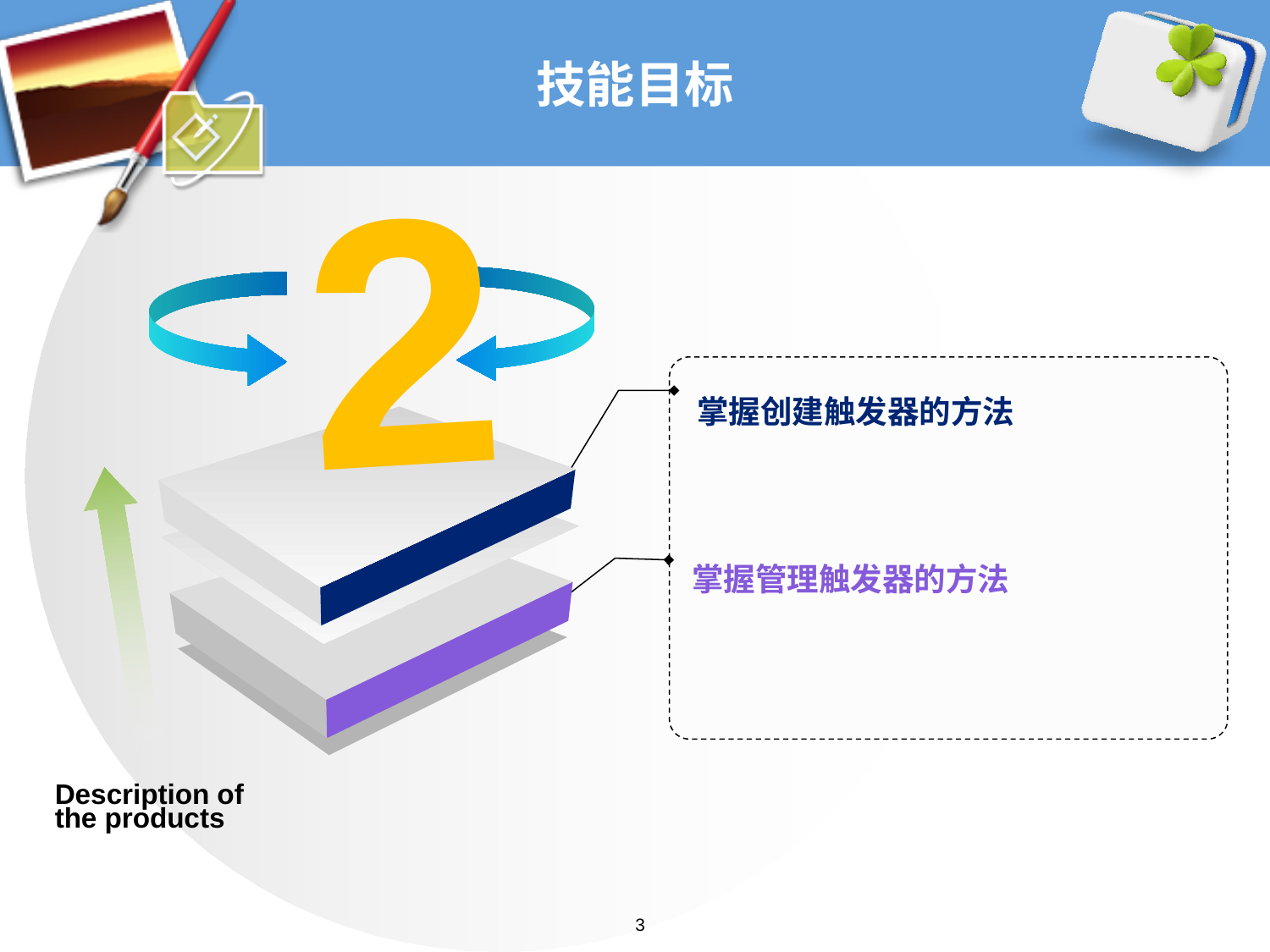

# 技能目标
2

掌握创建触发器的方法

掌握管理触发器的方法
Description of the products
3